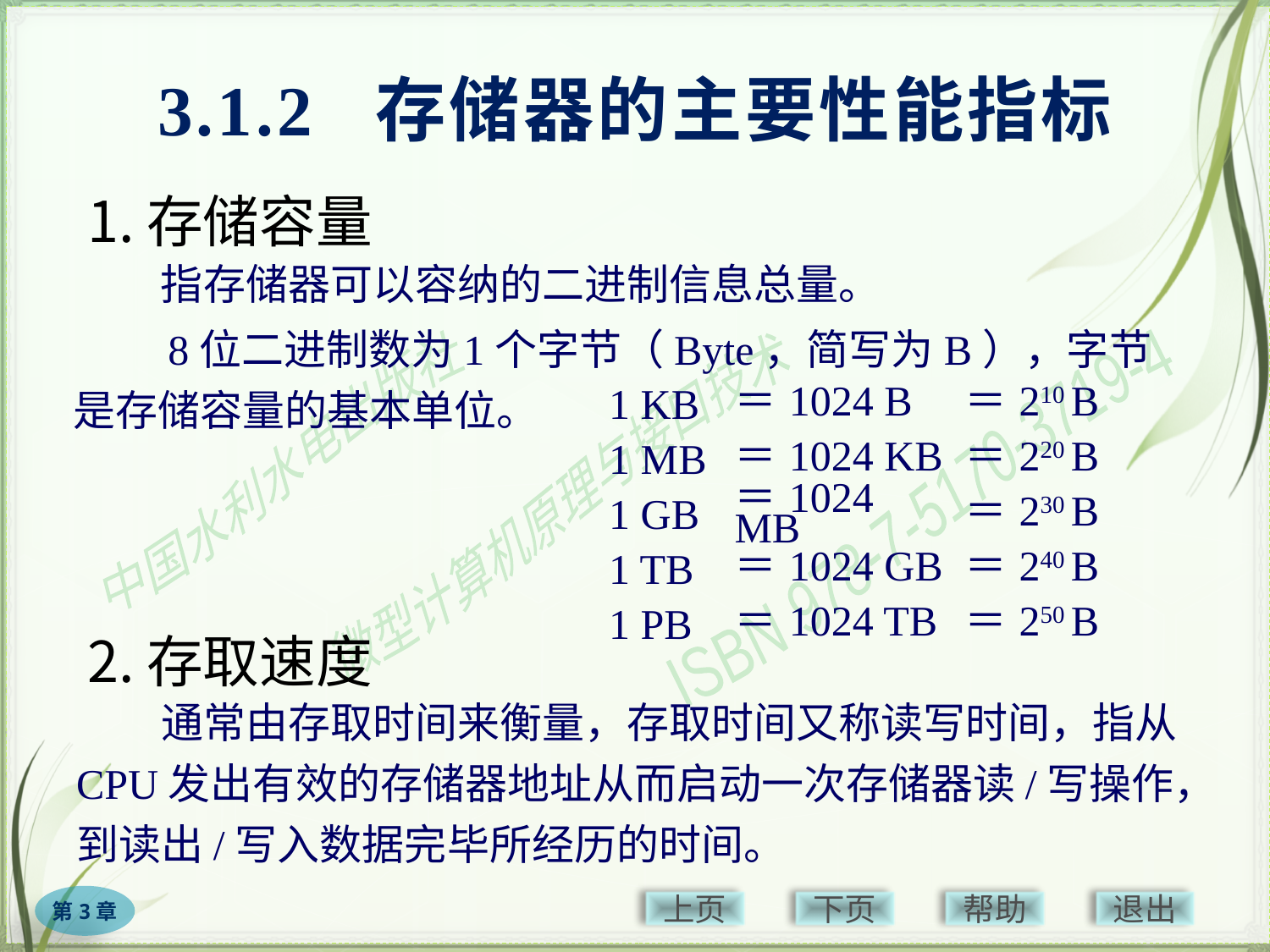

# 3.1.2  存储器的主要性能指标
存储容量

　　指存储器可以容纳的二进制信息总量。
　　8位二进制数为1个字节（Byte，简写为B），字节是存储容量的基本单位。
| 1 KB | ＝1024 B | ＝210 B |
| --- | --- | --- |
| 1 MB | ＝1024 KB | ＝220 B |
| 1 GB | ＝1024 MB | ＝230 B |
| 1 TB | ＝1024 GB | ＝240 B |
| 1 PB | ＝1024 TB | ＝250 B |
存取速度
　　通常由存取时间来衡量，存取时间又称读写时间，指从CPU发出有效的存储器地址从而启动一次存储器读/写操作，到读出/写入数据完毕所经历的时间。